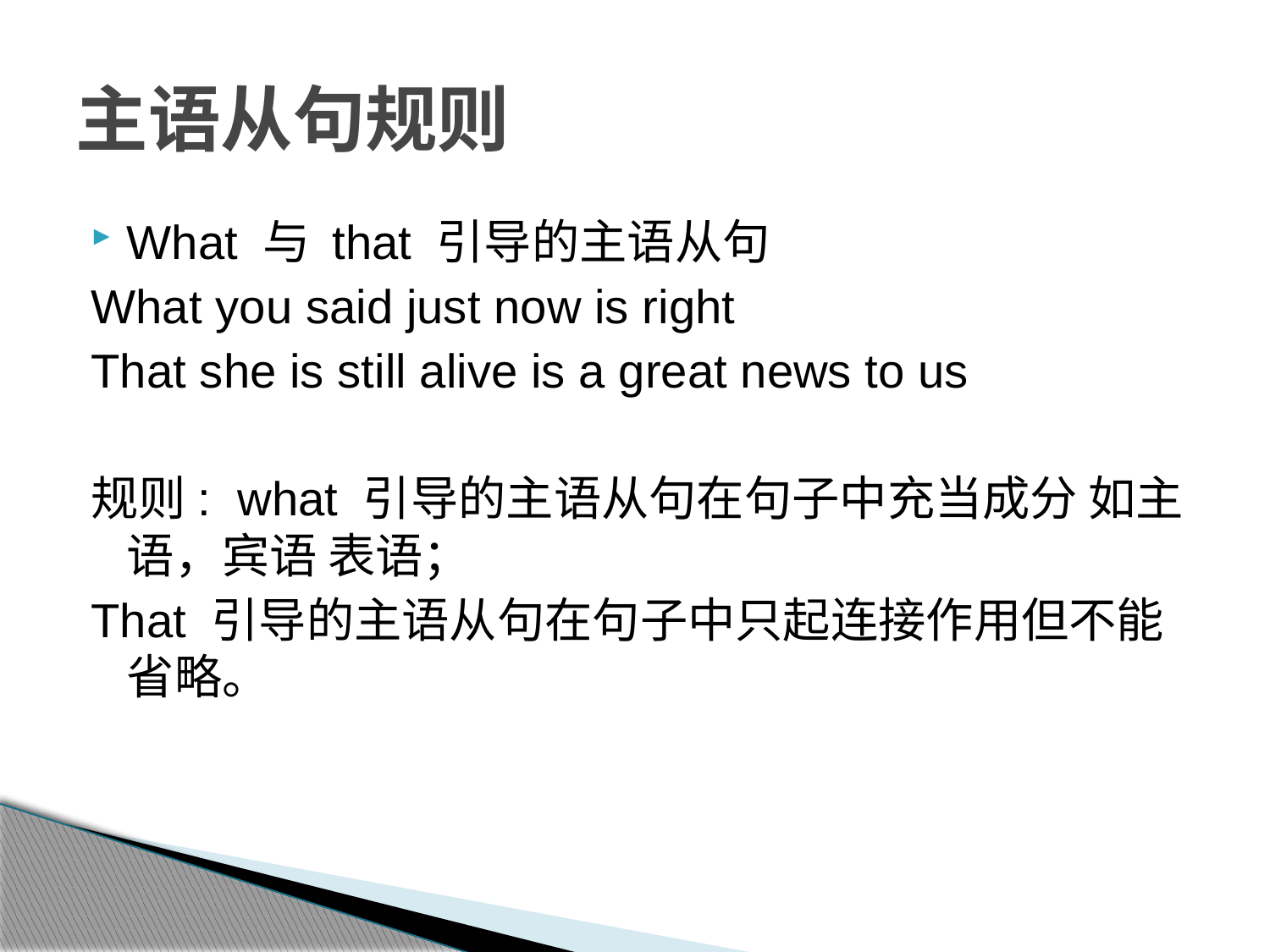

# 主语从句规则
What 与 that 引导的主语从句
What you said just now is right
That she is still alive is a great news to us

规则:  what 引导的主语从句在句子中充当成分 如主语，宾语 表语；
That 引导的主语从句在句子中只起连接作用但不能省略。